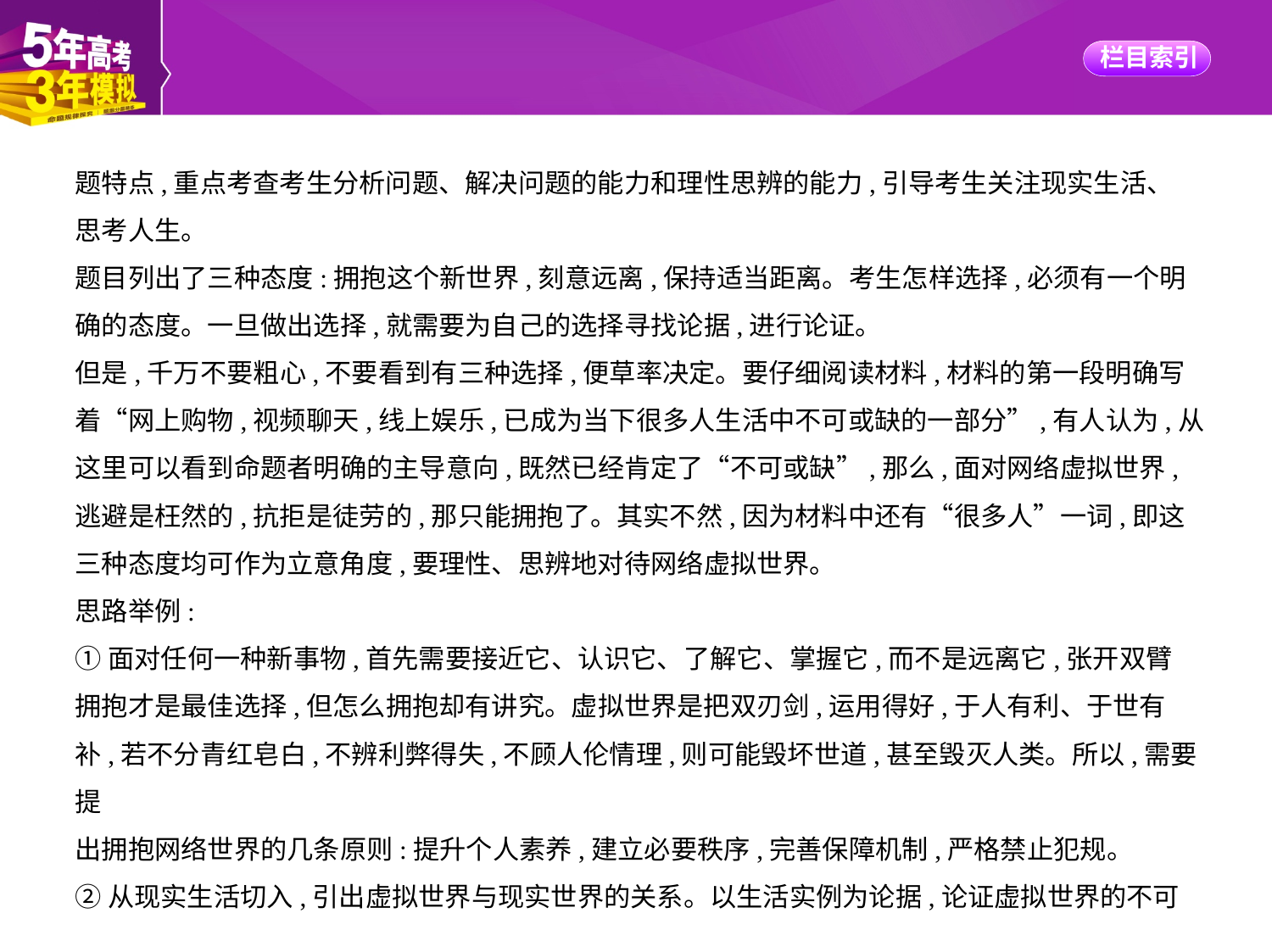

题特点,重点考查考生分析问题、解决问题的能力和理性思辨的能力,引导考生关注现实生活、
思考人生。
题目列出了三种态度:拥抱这个新世界,刻意远离,保持适当距离。考生怎样选择,必须有一个明
确的态度。一旦做出选择,就需要为自己的选择寻找论据,进行论证。
但是,千万不要粗心,不要看到有三种选择,便草率决定。要仔细阅读材料,材料的第一段明确写
着“网上购物,视频聊天,线上娱乐,已成为当下很多人生活中不可或缺的一部分”,有人认为,从
这里可以看到命题者明确的主导意向,既然已经肯定了“不可或缺”,那么,面对网络虚拟世界,
逃避是枉然的,抗拒是徒劳的,那只能拥抱了。其实不然,因为材料中还有“很多人”一词,即这
三种态度均可作为立意角度,要理性、思辨地对待网络虚拟世界。
思路举例:
①面对任何一种新事物,首先需要接近它、认识它、了解它、掌握它,而不是远离它,张开双臂
拥抱才是最佳选择,但怎么拥抱却有讲究。虚拟世界是把双刃剑,运用得好,于人有利、于世有
补,若不分青红皂白,不辨利弊得失,不顾人伦情理,则可能毁坏世道,甚至毁灭人类。所以,需要提
出拥抱网络世界的几条原则:提升个人素养,建立必要秩序,完善保障机制,严格禁止犯规。
②从现实生活切入,引出虚拟世界与现实世界的关系。以生活实例为论据,论证虚拟世界的不可